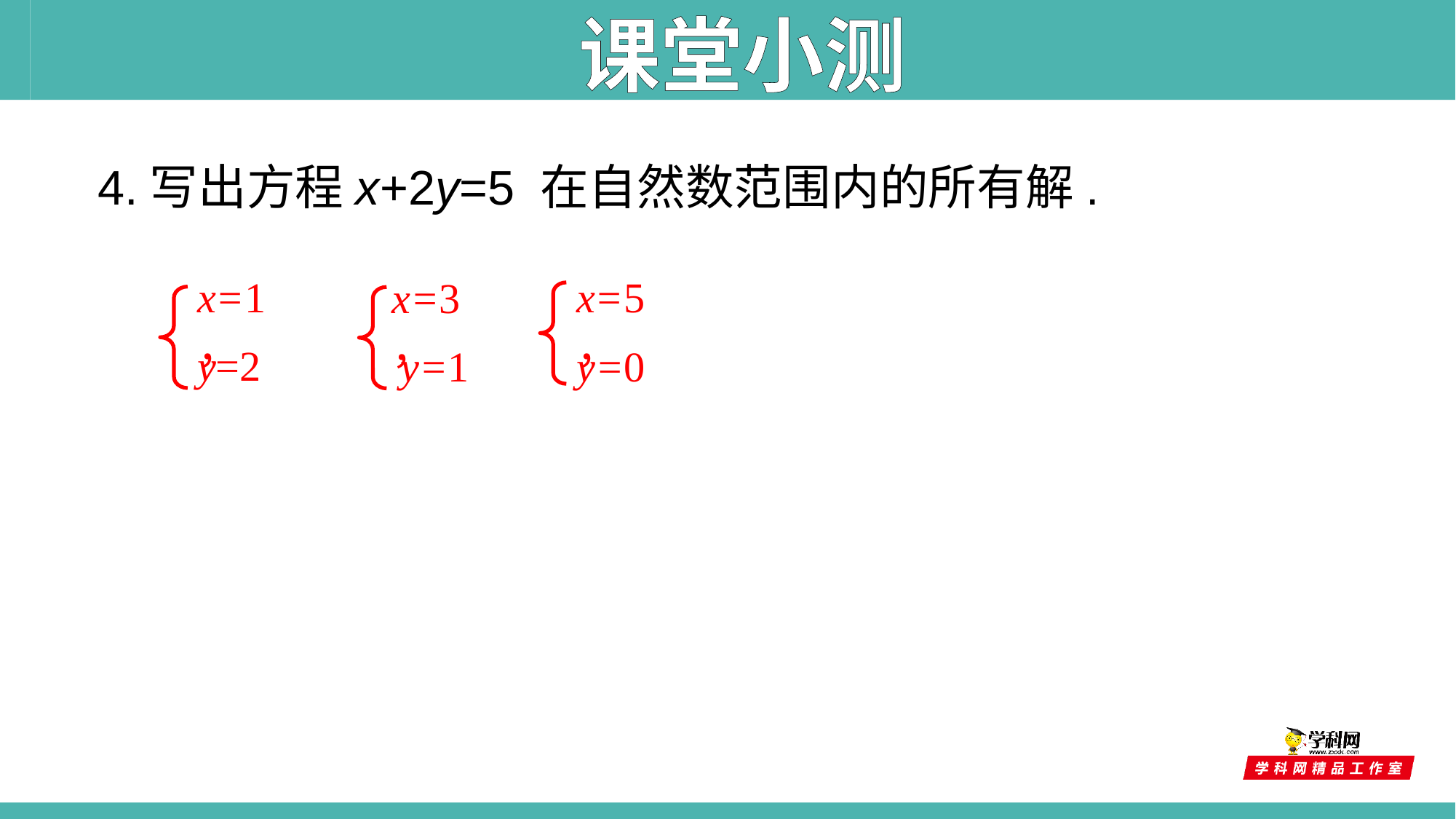

课堂小测
4.写出方程x+2y=5 在自然数范围内的所有解.
x=1，

y=2
x=5，

y=0
x=3，

y=1